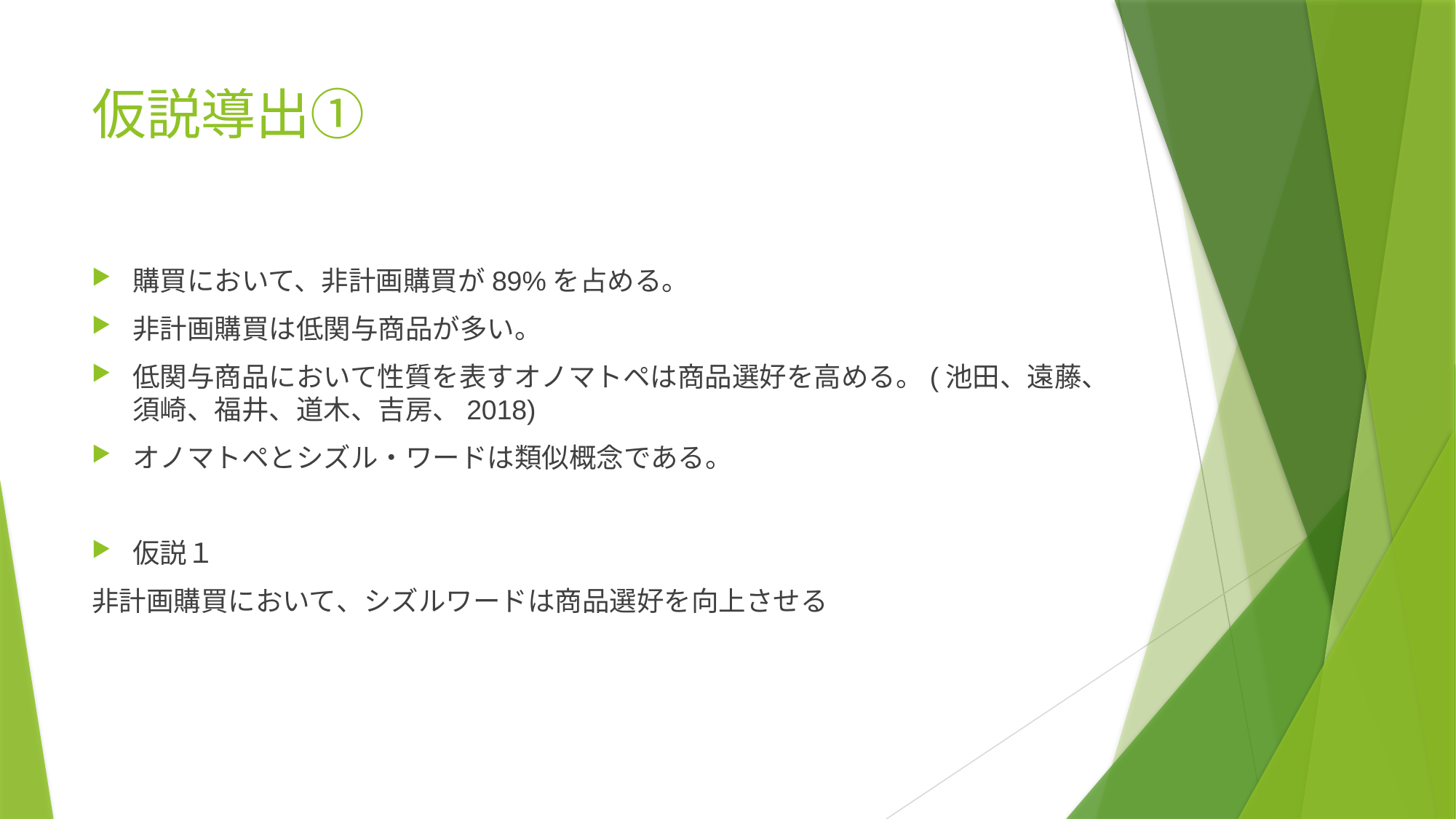

# 仮説導出①
購買において、非計画購買が89%を占める。
非計画購買は低関与商品が多い。
低関与商品において性質を表すオノマトペは商品選好を高める。(池田、遠藤、須崎、福井、道木、吉房、2018)
オノマトペとシズル・ワードは類似概念である。

仮説１
非計画購買において、シズルワードは商品選好を向上させる